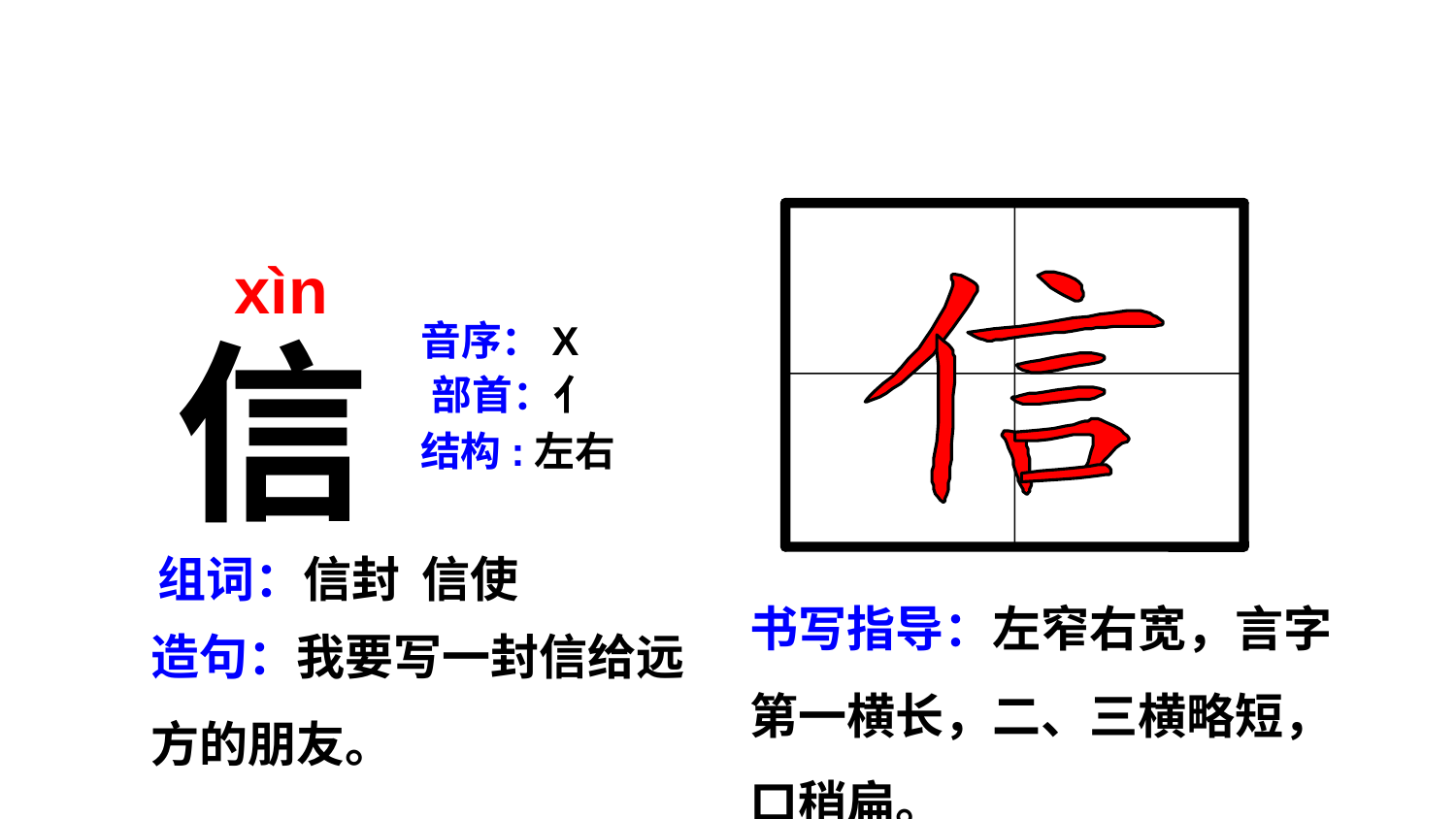

xìn

信

音序：X

部首：亻

结构:左右

组词：信封  信使
书写指导：左窄右宽，言字第一横长，二、三横略短，口稍扁。
造句：我要写一封信给远方的朋友。